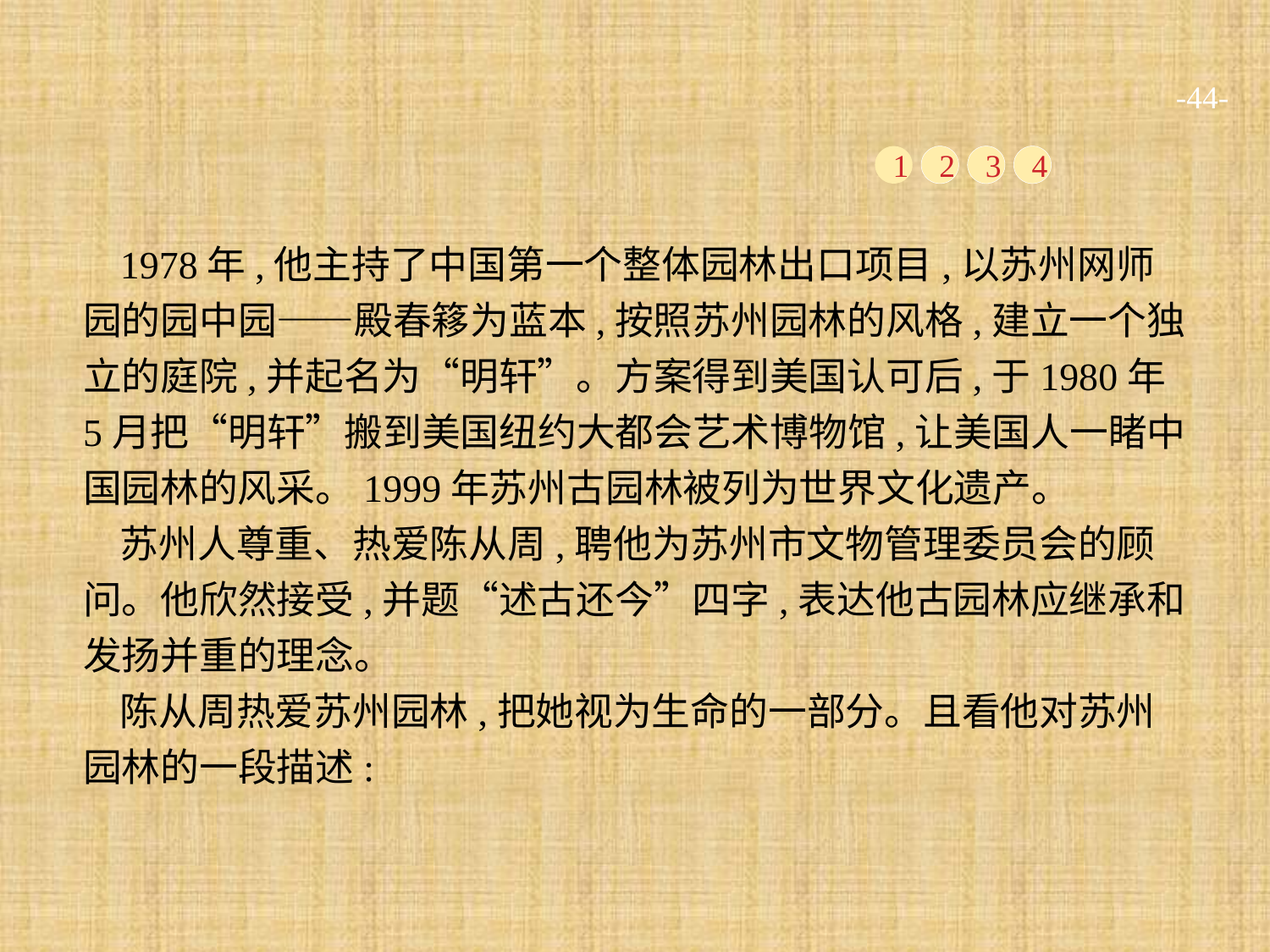

-44-
1
2
3
4
1978年,他主持了中国第一个整体园林出口项目,以苏州网师园的园中园——殿春簃为蓝本,按照苏州园林的风格,建立一个独立的庭院,并起名为“明轩”。方案得到美国认可后,于1980年5月把“明轩”搬到美国纽约大都会艺术博物馆,让美国人一睹中国园林的风采。1999年苏州古园林被列为世界文化遗产。
苏州人尊重、热爱陈从周,聘他为苏州市文物管理委员会的顾问。他欣然接受,并题“述古还今”四字,表达他古园林应继承和发扬并重的理念。
陈从周热爱苏州园林,把她视为生命的一部分。且看他对苏州园林的一段描述: